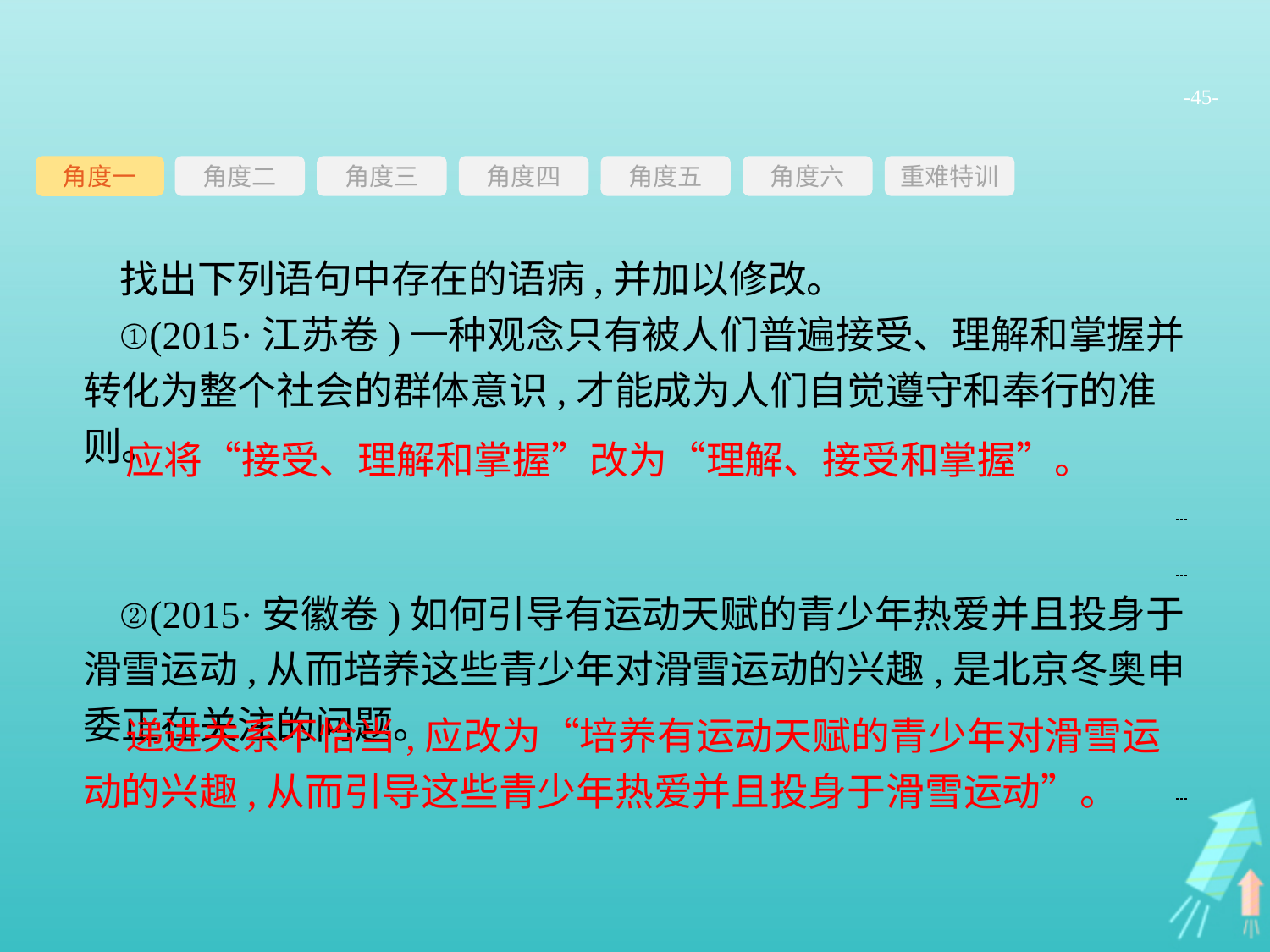

-45-
角度三
角度四
角度五
角度六
重难特训
角度二
角度一
找出下列语句中存在的语病,并加以修改。
①(2015·江苏卷)一种观念只有被人们普遍接受、理解和掌握并转化为整个社会的群体意识,才能成为人们自觉遵守和奉行的准则。

②(2015·安徽卷)如何引导有运动天赋的青少年热爱并且投身于滑雪运动,从而培养这些青少年对滑雪运动的兴趣,是北京冬奥申委正在关注的问题。

应将“接受、理解和掌握”改为“理解、接受和掌握”。
递进关系不恰当,应改为“培养有运动天赋的青少年对滑雪运动的兴趣,从而引导这些青少年热爱并且投身于滑雪运动”。